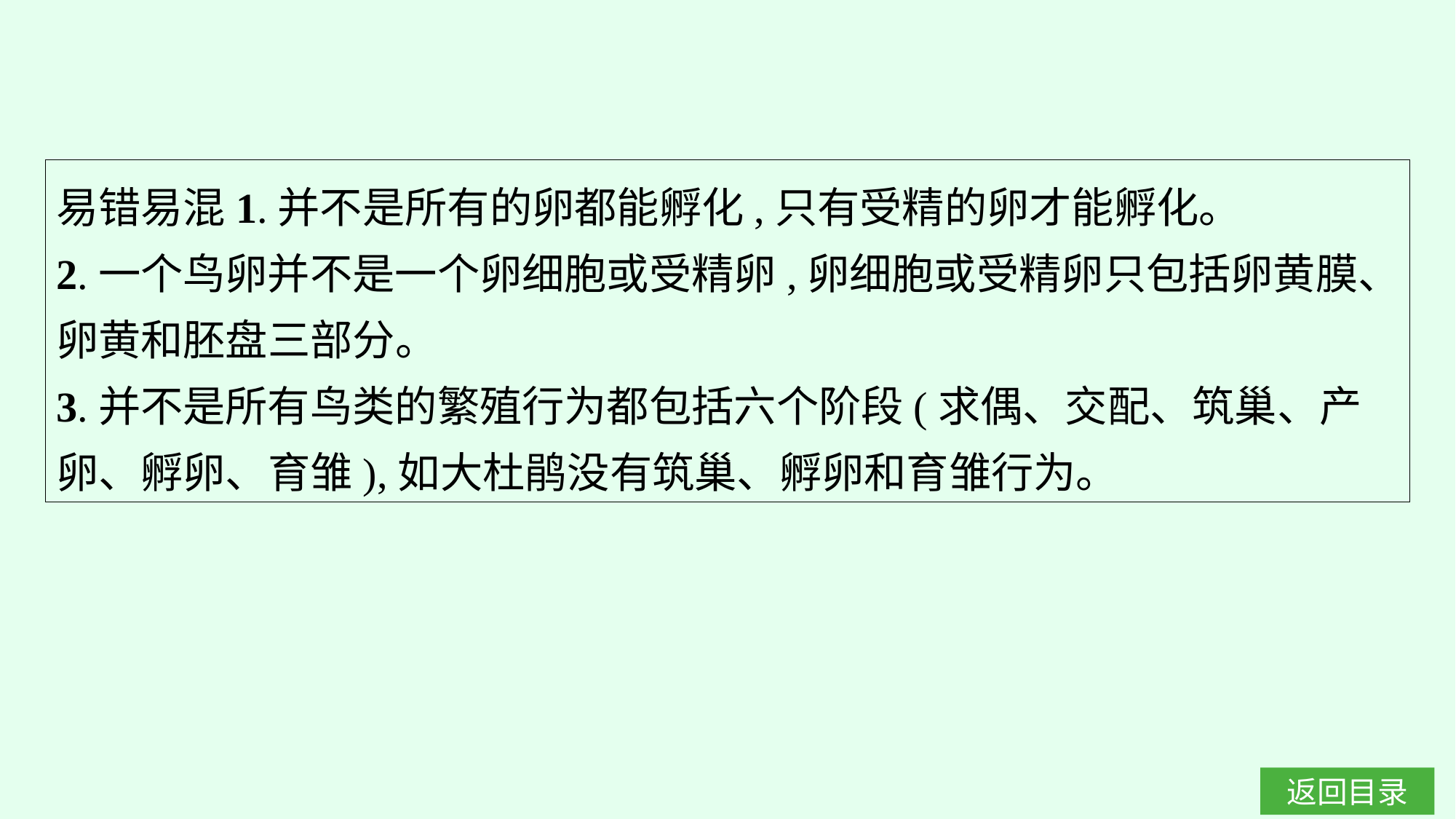

易错易混1.并不是所有的卵都能孵化,只有受精的卵才能孵化。
2.一个鸟卵并不是一个卵细胞或受精卵,卵细胞或受精卵只包括卵黄膜、卵黄和胚盘三部分。
3.并不是所有鸟类的繁殖行为都包括六个阶段(求偶、交配、筑巢、产卵、孵卵、育雏),如大杜鹃没有筑巢、孵卵和育雏行为。